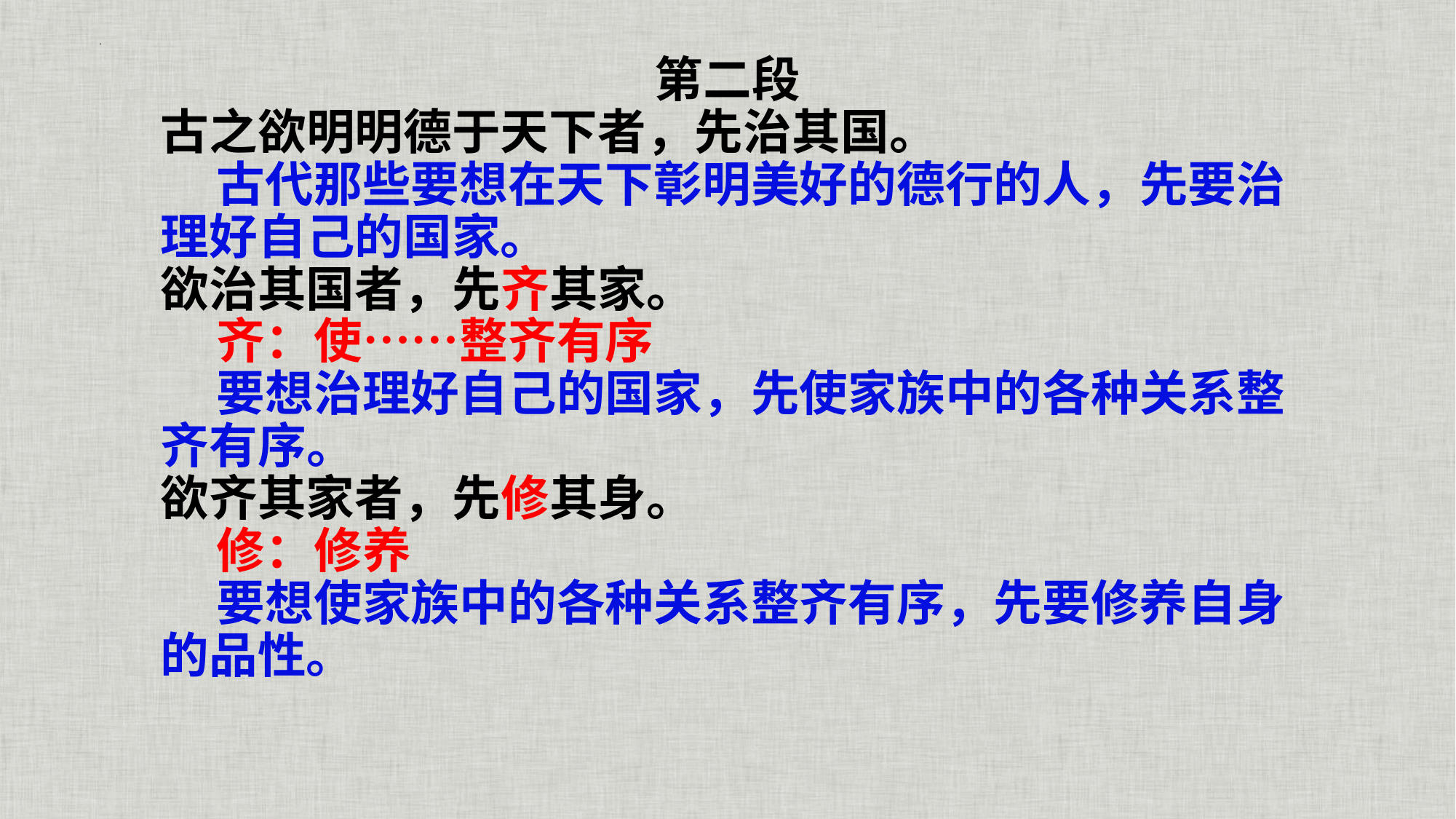

第二段
古之欲明明德于天下者，先治其国。
    古代那些要想在天下彰明美好的德行的人，先要治理好自己的国家。
欲治其国者，先齐其家。
    齐：使……整齐有序
    要想治理好自己的国家，先使家族中的各种关系整齐有序。
欲齐其家者，先修其身。
    修：修养
    要想使家族中的各种关系整齐有序，先要修养自身的品性。